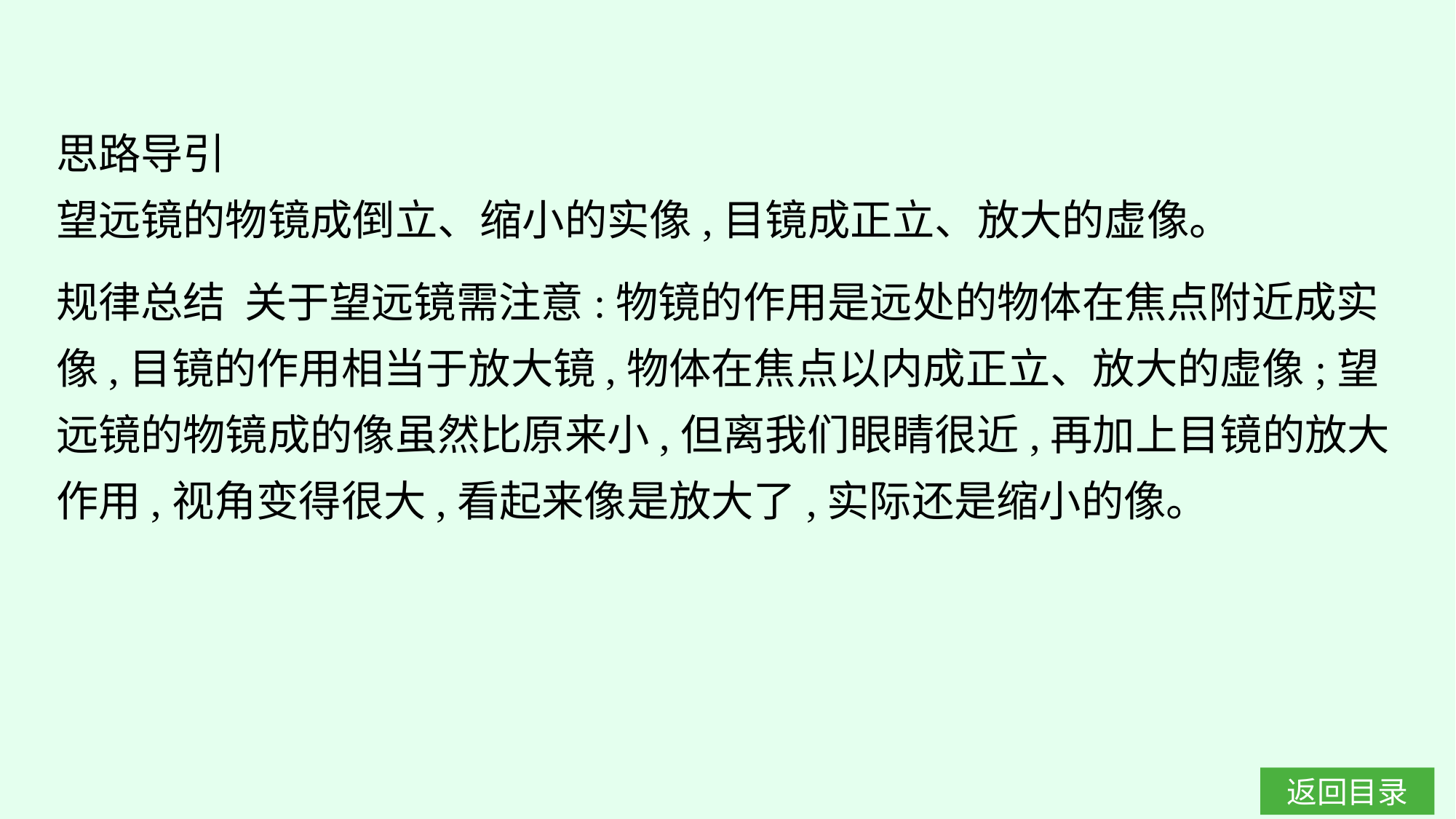

思路导引
望远镜的物镜成倒立、缩小的实像,目镜成正立、放大的虚像。
规律总结  关于望远镜需注意:物镜的作用是远处的物体在焦点附近成实像,目镜的作用相当于放大镜,物体在焦点以内成正立、放大的虚像;望远镜的物镜成的像虽然比原来小,但离我们眼睛很近,再加上目镜的放大作用,视角变得很大,看起来像是放大了,实际还是缩小的像。